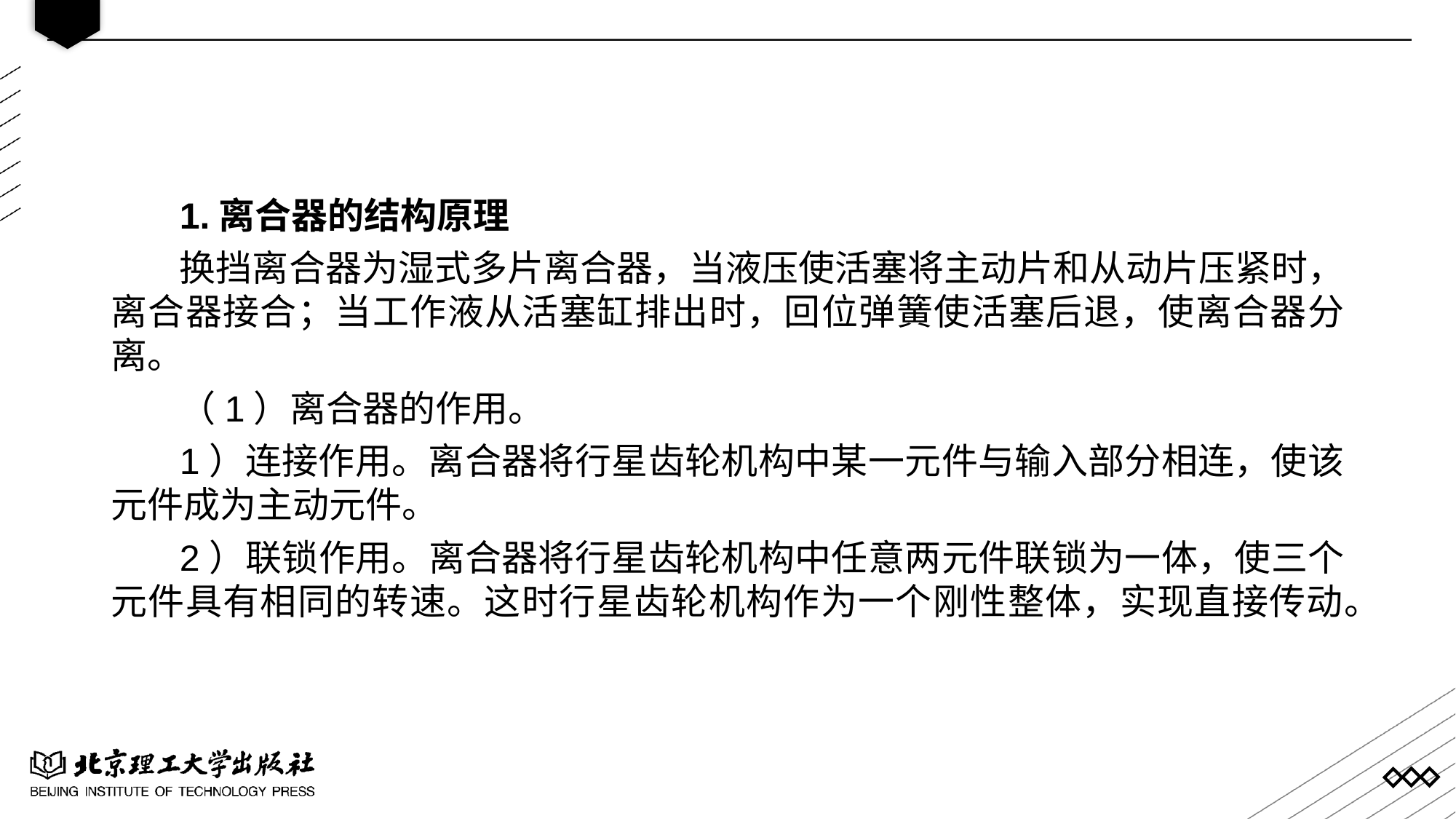

1.离合器的结构原理
换挡离合器为湿式多片离合器，当液压使活塞将主动片和从动片压紧时，离合器接合；当工作液从活塞缸排出时，回位弹簧使活塞后退，使离合器分离。
（1）离合器的作用。
1）连接作用。离合器将行星齿轮机构中某一元件与输入部分相连，使该元件成为主动元件。
2）联锁作用。离合器将行星齿轮机构中任意两元件联锁为一体，使三个元件具有相同的转速。这时行星齿轮机构作为一个刚性整体，实现直接传动。